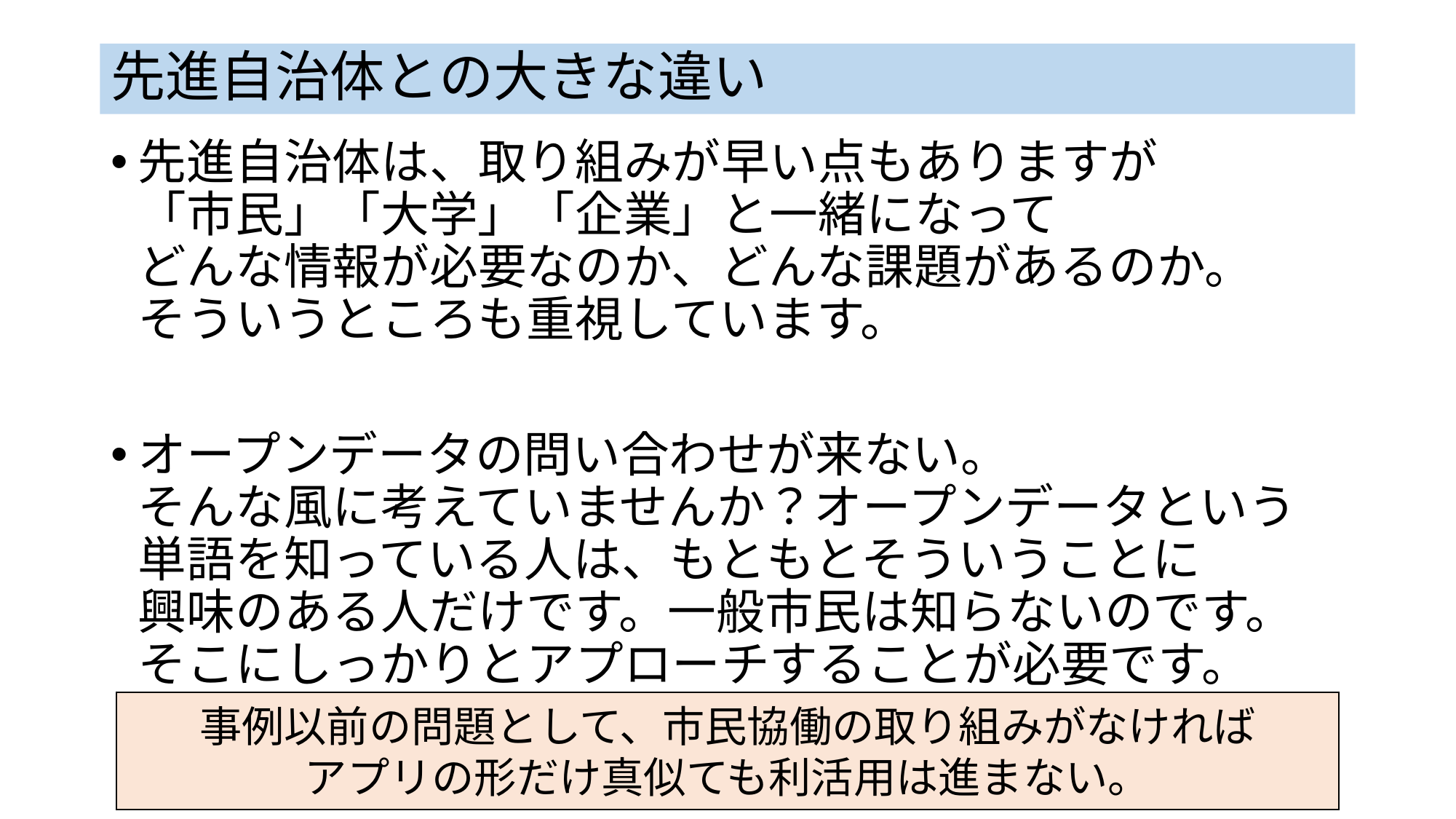

# 先進自治体との大きな違い
先進自治体は、取り組みが早い点もありますが
「市民」「大学」「企業」と一緒になって
どんな情報が必要なのか、どんな課題があるのか。
そういうところも重視しています。

オープンデータの問い合わせが来ない。
そんな風に考えていませんか？オープンデータという
単語を知っている人は、もともとそういうことに
興味のある人だけです。一般市民は知らないのです。
そこにしっかりとアプローチすることが必要です。
事例以前の問題として、市民協働の取り組みがなければ
アプリの形だけ真似ても利活用は進まない。